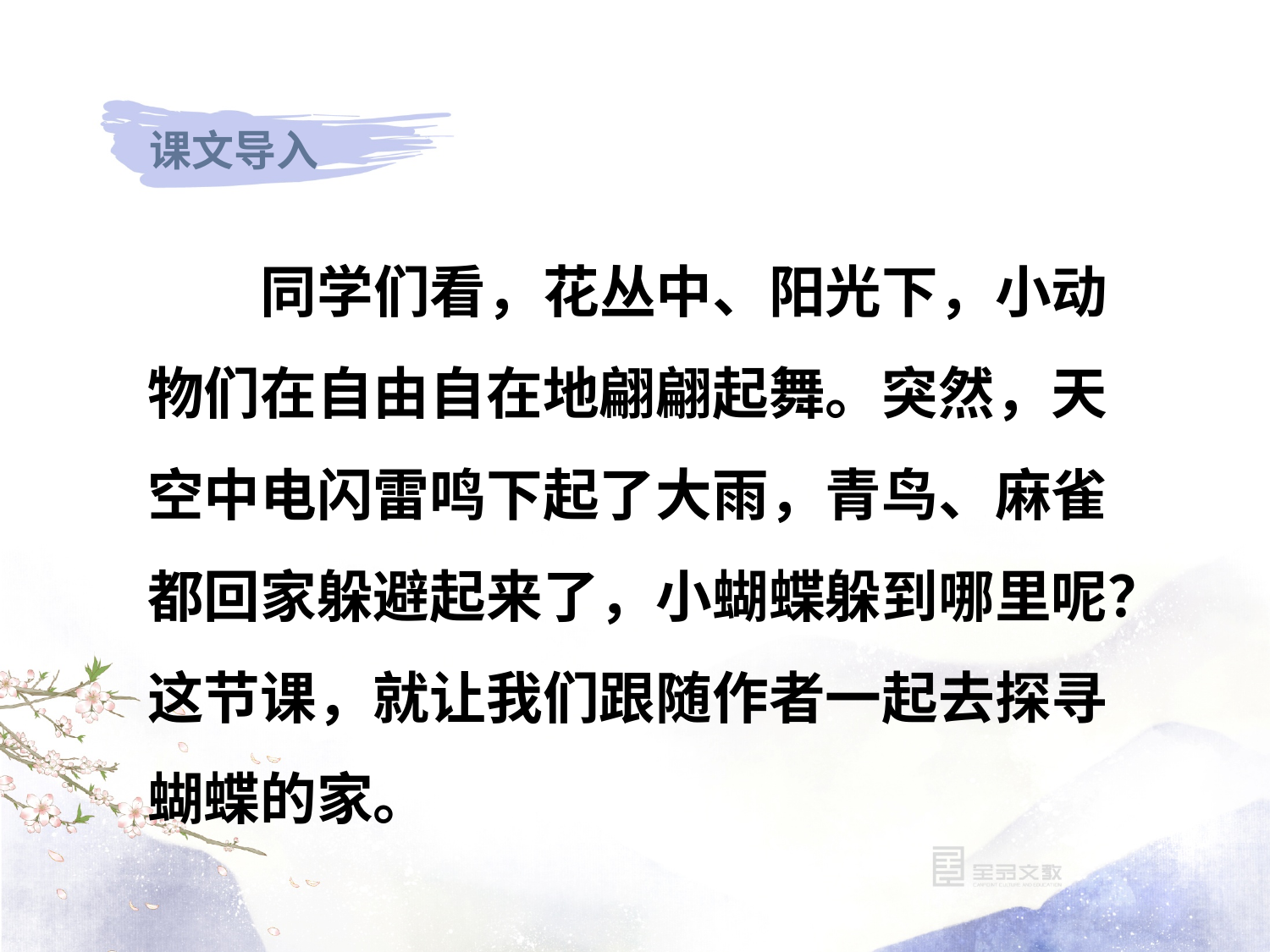

同学们看，花丛中、阳光下，小动物们在自由自在地翩翩起舞。突然，天空中电闪雷鸣下起了大雨，青鸟、麻雀都回家躲避起来了，小蝴蝶躲到哪里呢？这节课，就让我们跟随作者一起去探寻蝴蝶的家。